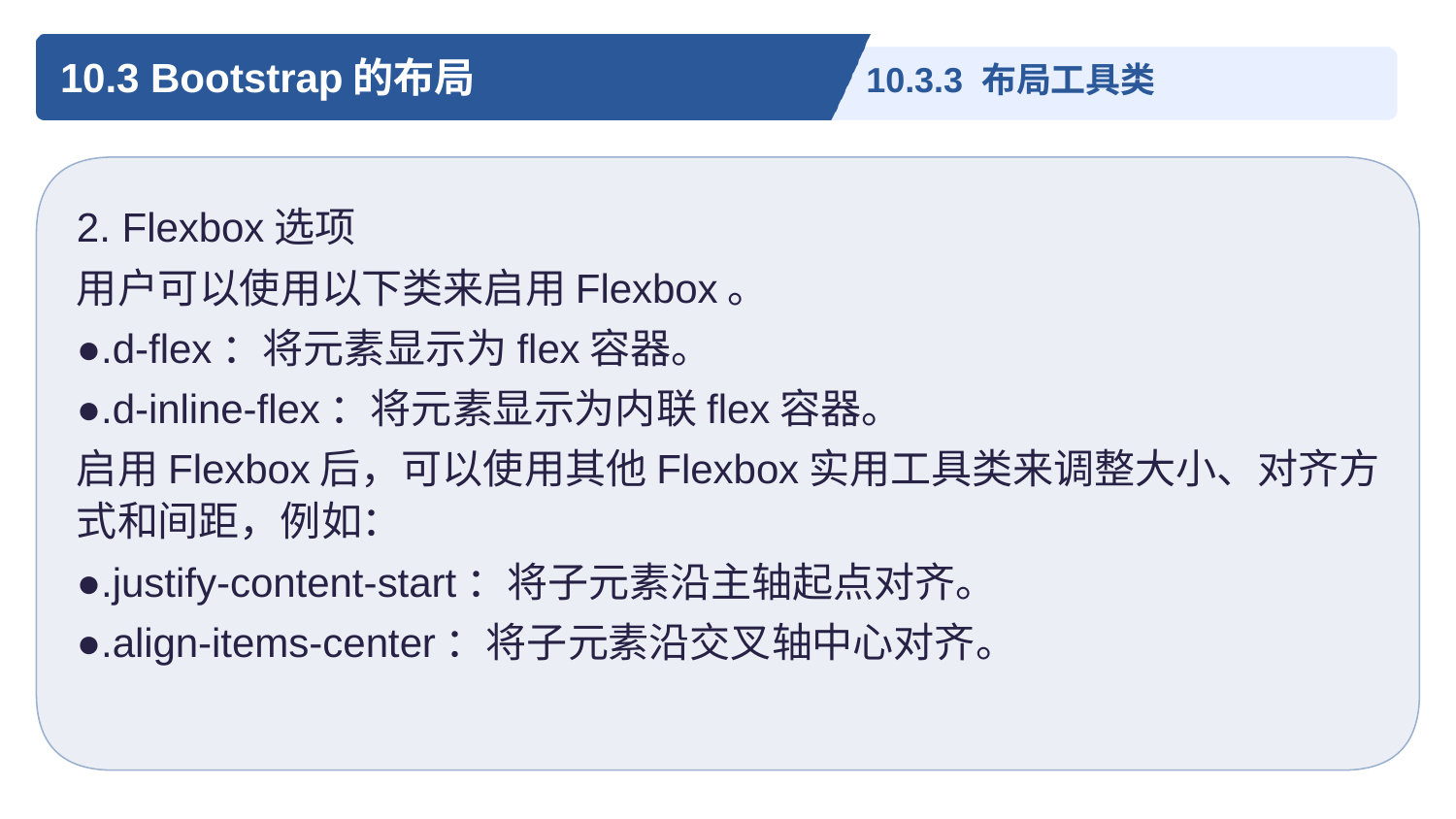

10.3 Bootstrap的布局
10.3.3 布局工具类

2. Flexbox选项
用户可以使用以下类来启用Flexbox。
●.d-flex：将元素显示为flex容器。
●.d-inline-flex：将元素显示为内联flex容器。
启用Flexbox后，可以使用其他Flexbox实用工具类来调整大小、对齐方式和间距，例如：
●.justify-content-start：将子元素沿主轴起点对齐。
●.align-items-center：将子元素沿交叉轴中心对齐。